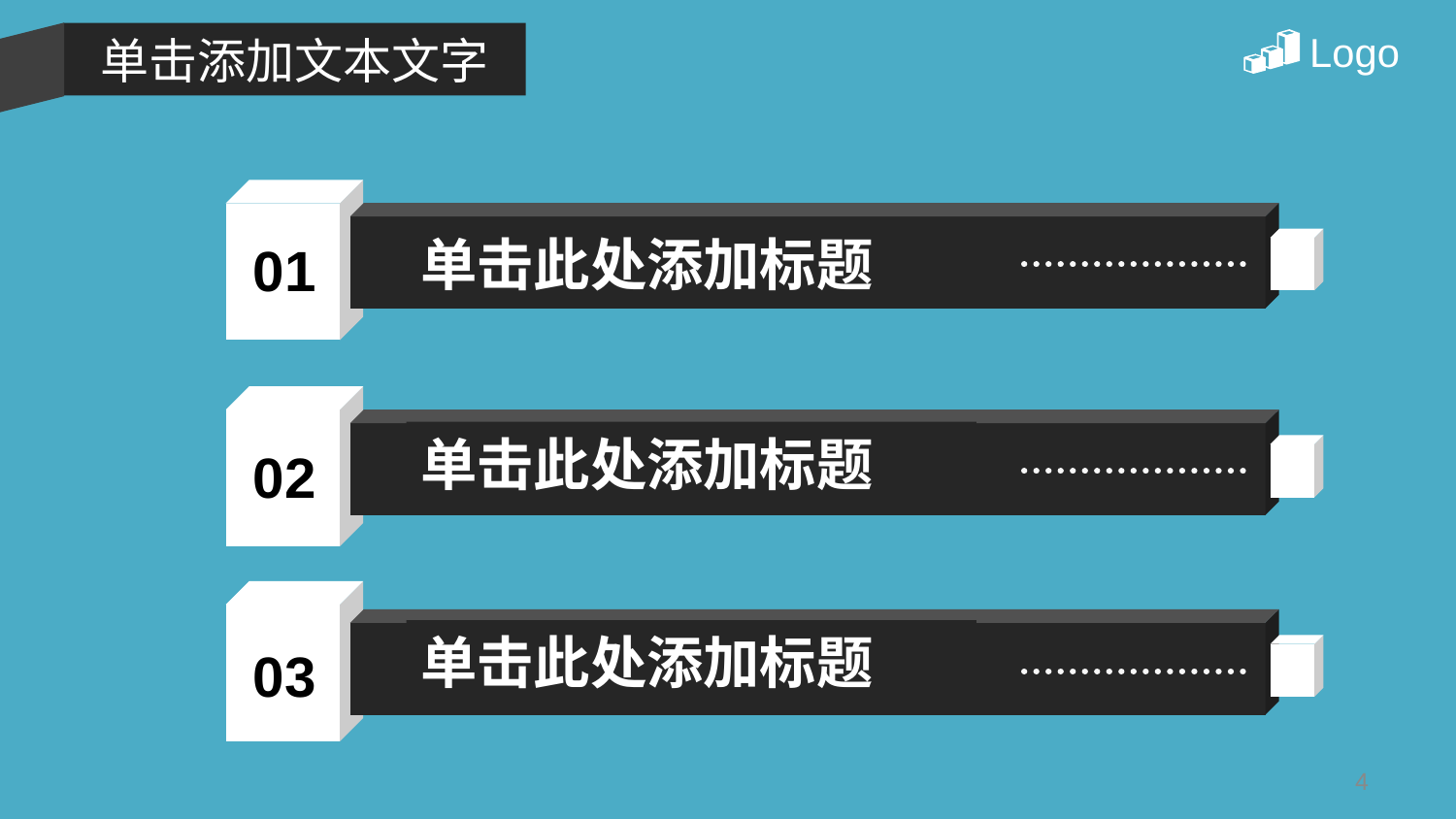

Logo
单击添加文本文字

01

单击此处添加标题

02

单击此处添加标题

03

单击此处添加标题

4